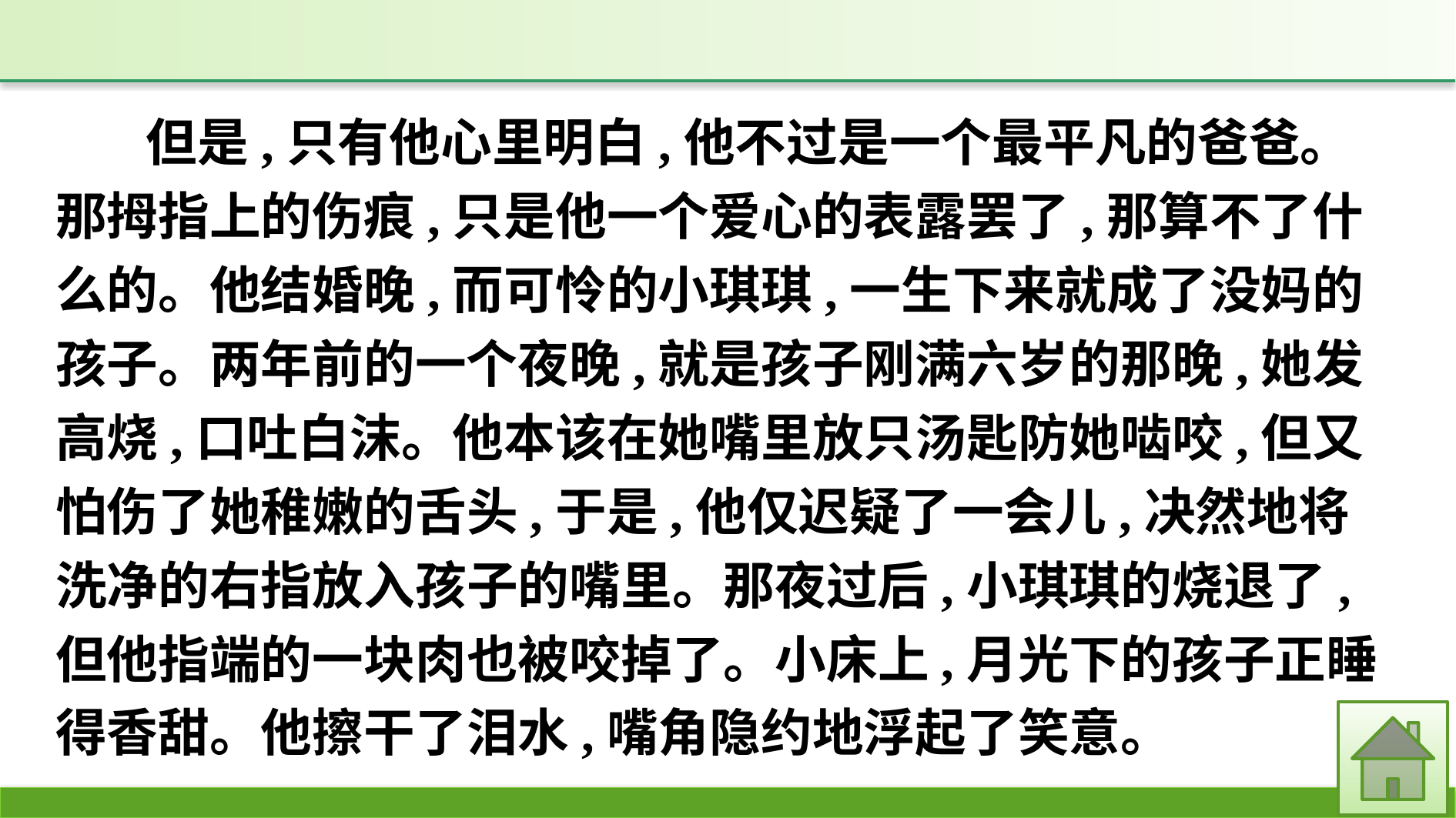

但是,只有他心里明白,他不过是一个最平凡的爸爸。那拇指上的伤痕,只是他一个爱心的表露罢了,那算不了什么的。他结婚晚,而可怜的小琪琪,一生下来就成了没妈的孩子。两年前的一个夜晚,就是孩子刚满六岁的那晚,她发高烧,口吐白沫。他本该在她嘴里放只汤匙防她啮咬,但又怕伤了她稚嫩的舌头,于是,他仅迟疑了一会儿,决然地将洗净的右指放入孩子的嘴里。那夜过后,小琪琪的烧退了,但他指端的一块肉也被咬掉了。小床上,月光下的孩子正睡得香甜。他擦干了泪水,嘴角隐约地浮起了笑意。